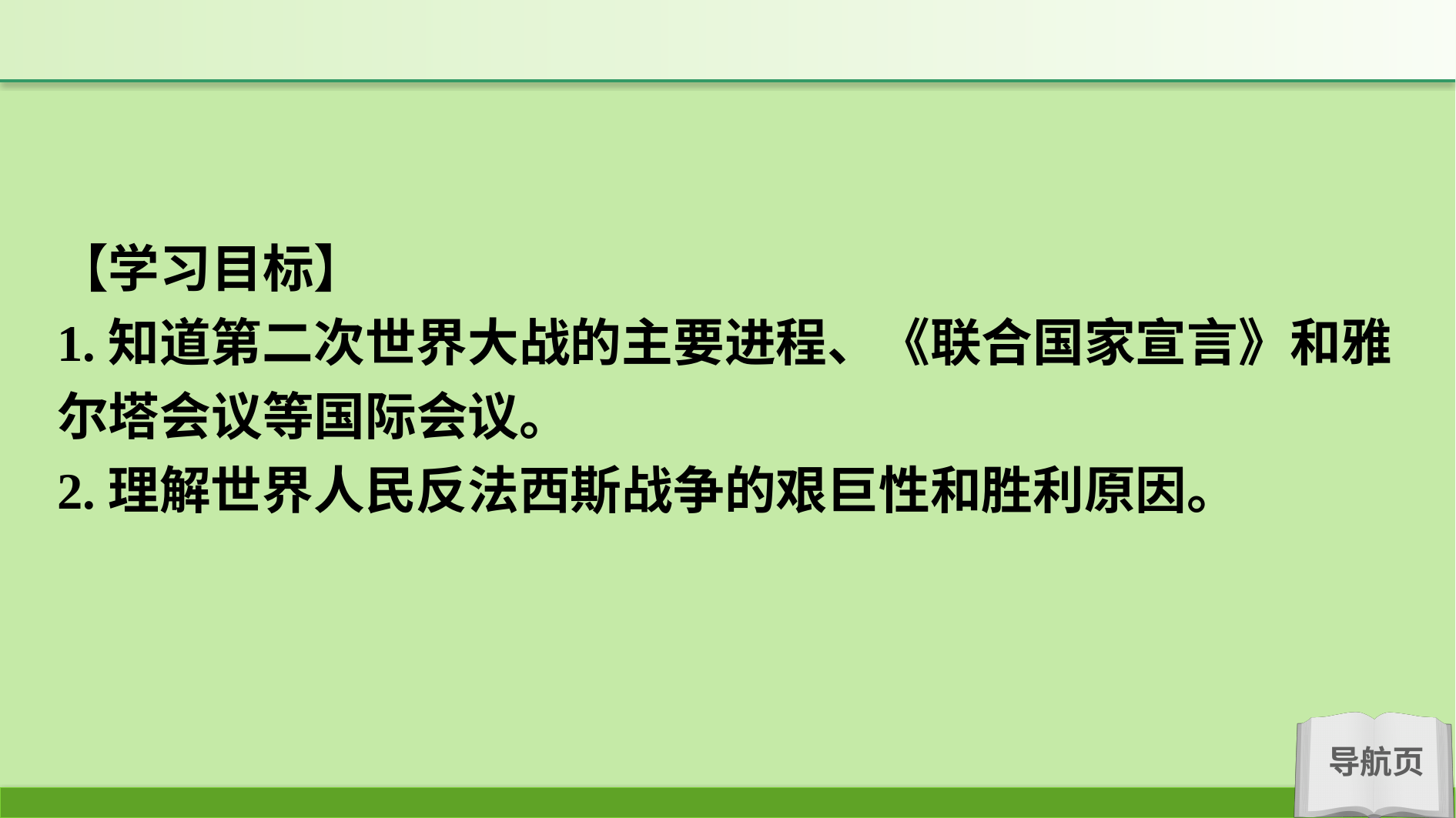

【学习目标】
1.知道第二次世界大战的主要进程、《联合国家宣言》和雅尔塔会议等国际会议。
2.理解世界人民反法西斯战争的艰巨性和胜利原因。